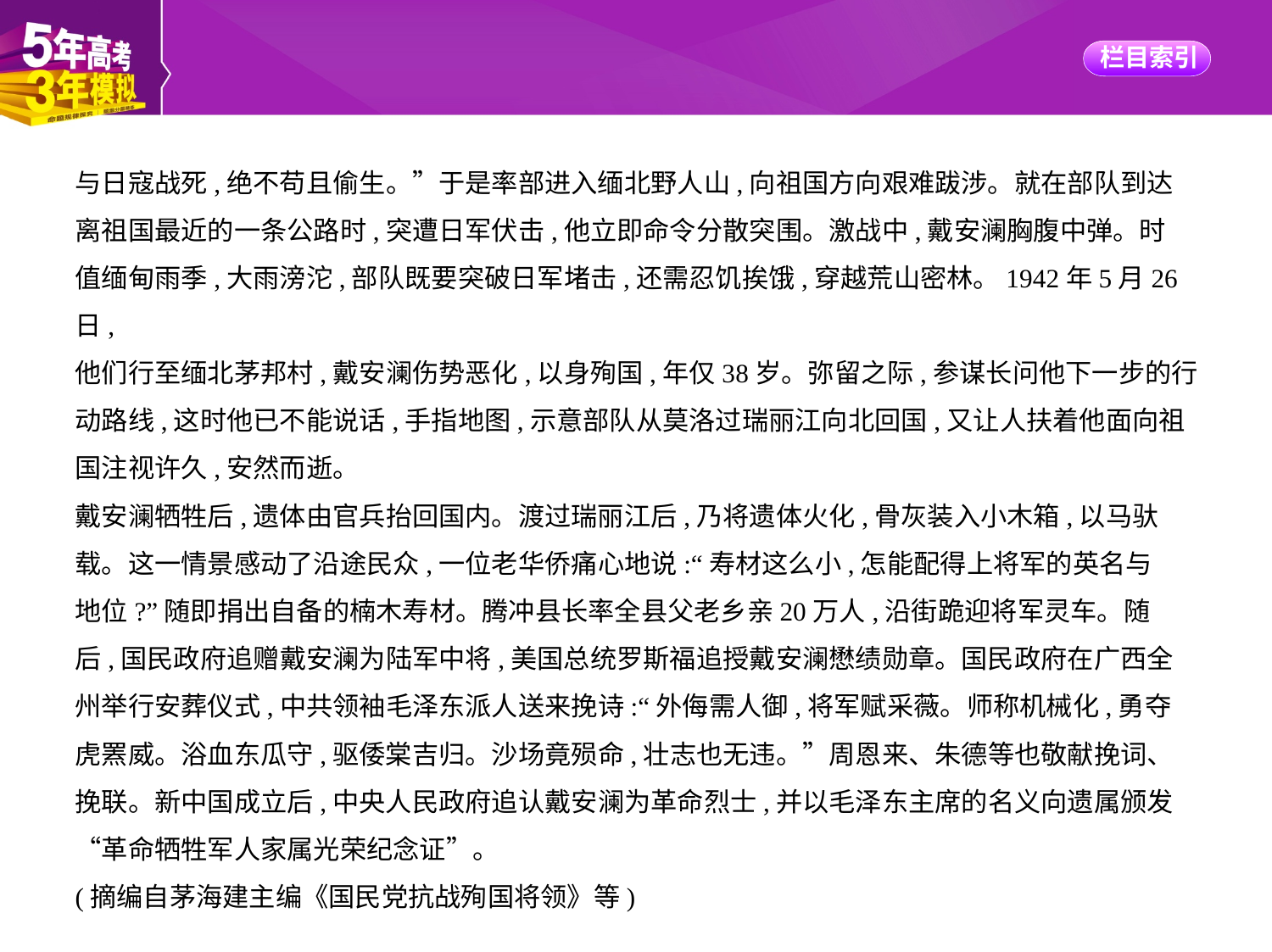

与日寇战死,绝不苟且偷生。”于是率部进入缅北野人山,向祖国方向艰难跋涉。就在部队到达
离祖国最近的一条公路时,突遭日军伏击,他立即命令分散突围。激战中,戴安澜胸腹中弹。时
值缅甸雨季,大雨滂沱,部队既要突破日军堵击,还需忍饥挨饿,穿越荒山密林。1942年5月26日,
他们行至缅北茅邦村,戴安澜伤势恶化,以身殉国,年仅38岁。弥留之际,参谋长问他下一步的行
动路线,这时他已不能说话,手指地图,示意部队从莫洛过瑞丽江向北回国,又让人扶着他面向祖
国注视许久,安然而逝。
戴安澜牺牲后,遗体由官兵抬回国内。渡过瑞丽江后,乃将遗体火化,骨灰装入小木箱,以马驮
载。这一情景感动了沿途民众,一位老华侨痛心地说:“寿材这么小,怎能配得上将军的英名与
地位?”随即捐出自备的楠木寿材。腾冲县长率全县父老乡亲20万人,沿街跪迎将军灵车。随
后,国民政府追赠戴安澜为陆军中将,美国总统罗斯福追授戴安澜懋绩勋章。国民政府在广西全
州举行安葬仪式,中共领袖毛泽东派人送来挽诗:“外侮需人御,将军赋采薇。师称机械化,勇夺
虎罴威。浴血东瓜守,驱倭棠吉归。沙场竟殒命,壮志也无违。”周恩来、朱德等也敬献挽词、
挽联。新中国成立后,中央人民政府追认戴安澜为革命烈士,并以毛泽东主席的名义向遗属颁发
“革命牺牲军人家属光荣纪念证”。
(摘编自茅海建主编《国民党抗战殉国将领》等)